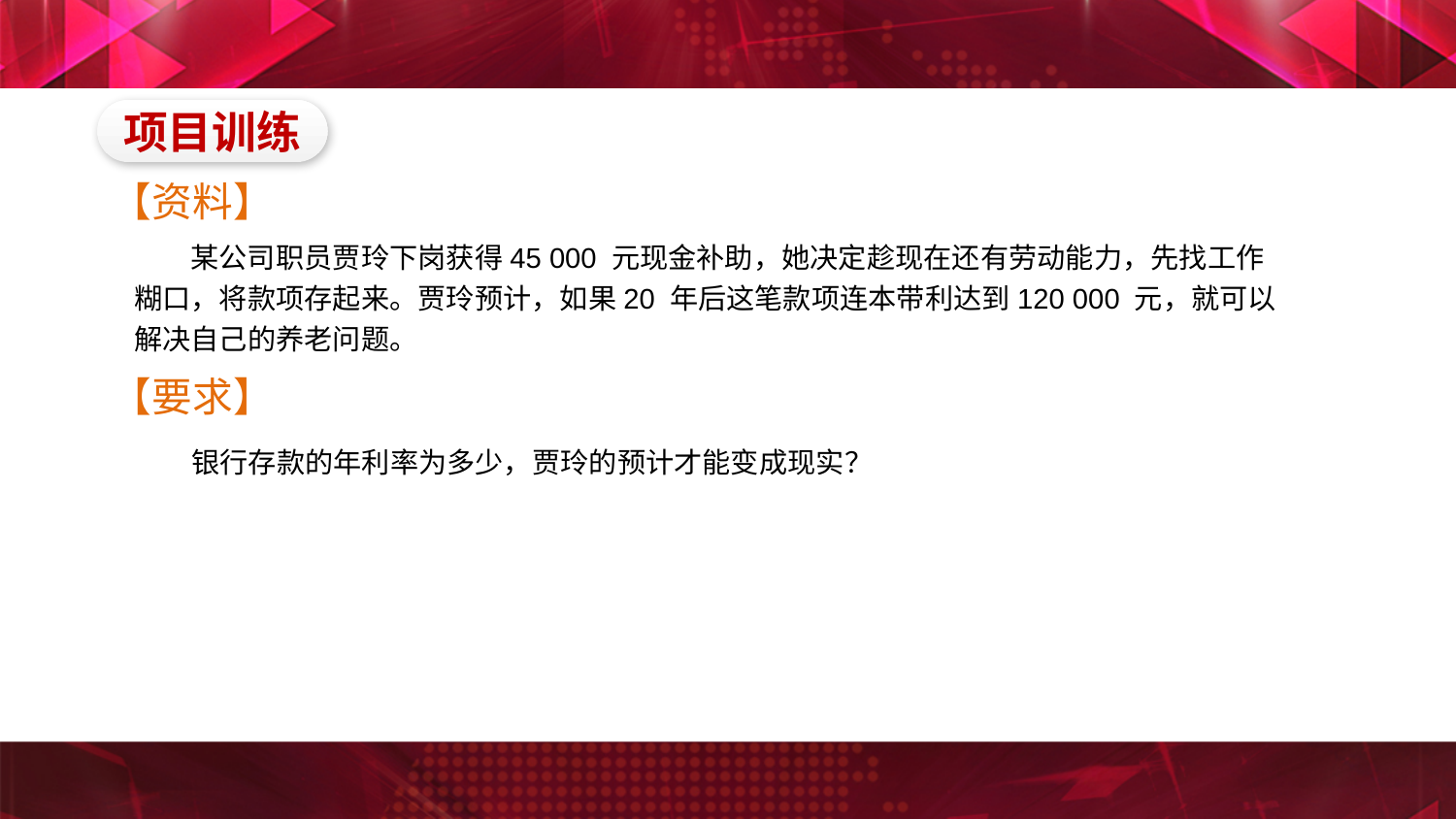

项目训练
【资料】
　　某公司职员贾玲下岗获得45 000 元现金补助，她决定趁现在还有劳动能力，先找工作
糊口，将款项存起来。贾玲预计，如果20 年后这笔款项连本带利达到120 000 元，就可以
解决自己的养老问题。
【要求】
　　银行存款的年利率为多少，贾玲的预计才能变成现实？